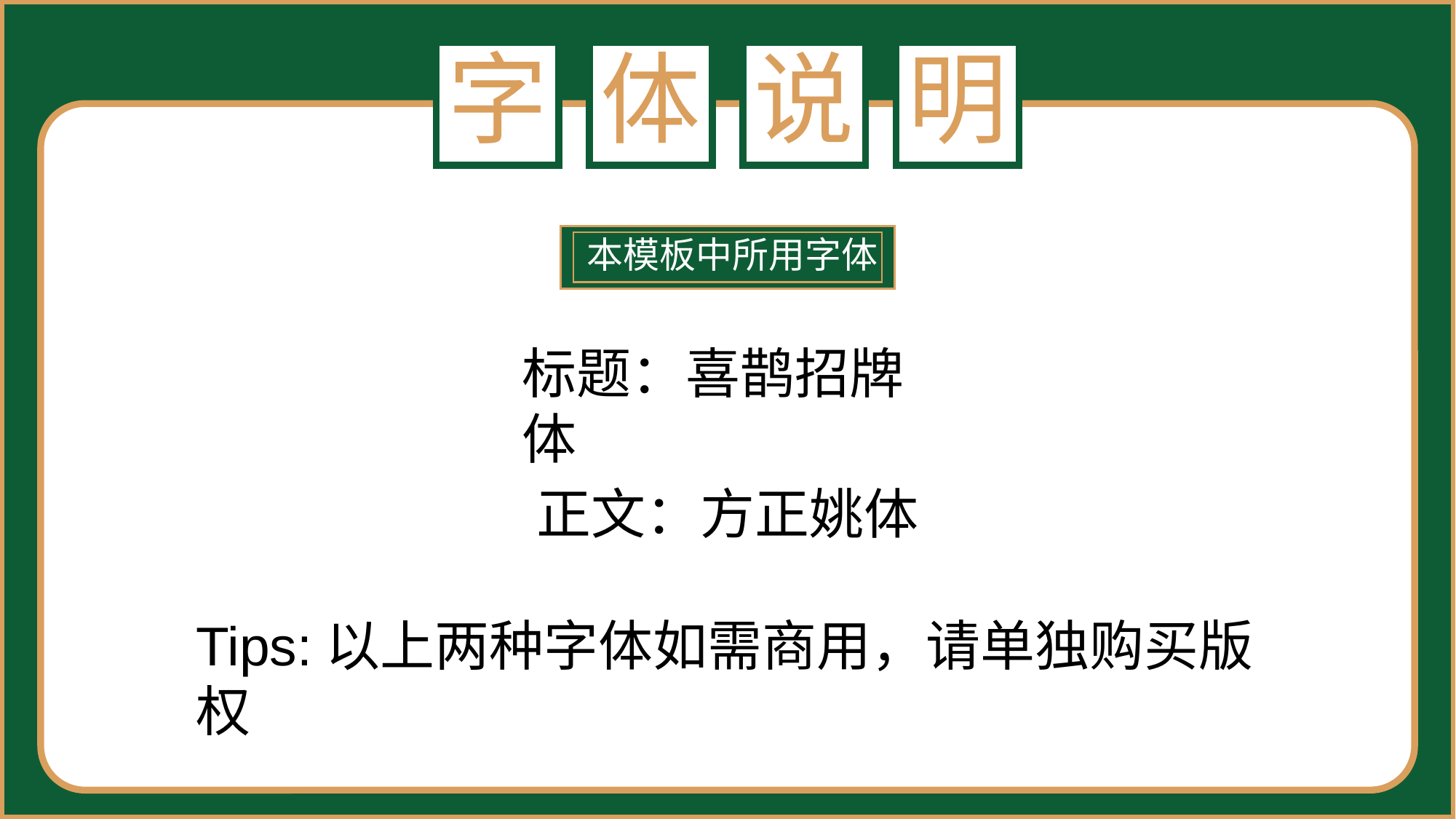

字
体
说
明

本模板中所用字体

标题：喜鹊招牌体
正文：方正姚体
Tips:以上两种字体如需商用，请单独购买版权